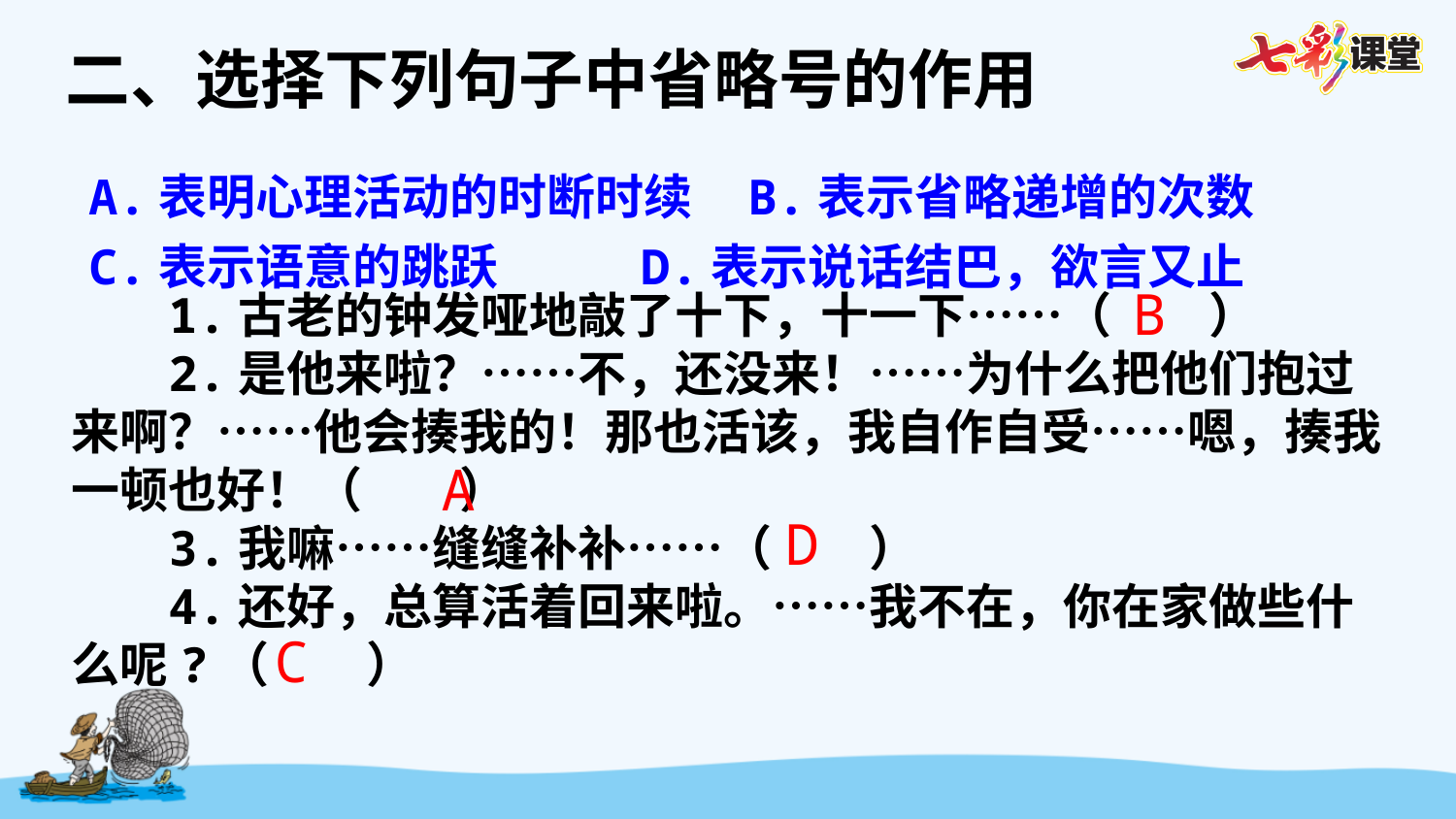

二、选择下列句子中省略号的作用
A.表明心理活动的时断时续    B.表示省略递增的次数
C.表示语意的跳跃            D.表示说话结巴，欲言又止
B
1.古老的钟发哑地敲了十下，十一下……（　　）
2.是他来啦？……不，还没来！……为什么把他们抱过来啊？……他会揍我的！那也活该，我自作自受……嗯，揍我一顿也好！（　　）
3.我嘛……缝缝补补……（　　）
4.还好，总算活着回来啦。……我不在，你在家做些什么呢?（　　）
A
D
C